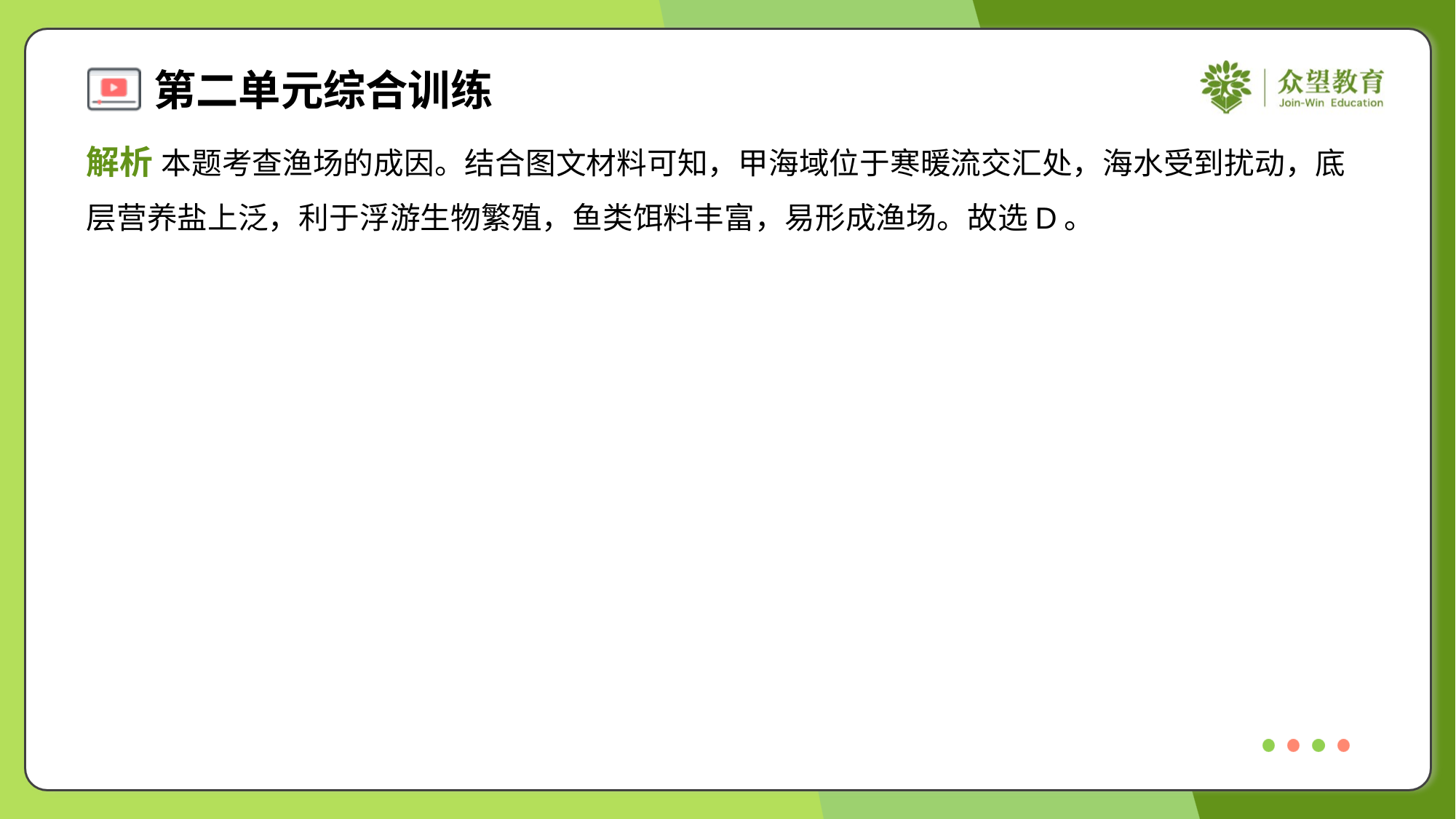

解析 本题考查渔场的成因。结合图文材料可知，甲海域位于寒暖流交汇处，海水受到扰动，底
层营养盐上泛，利于浮游生物繁殖，鱼类饵料丰富，易形成渔场。故选D。